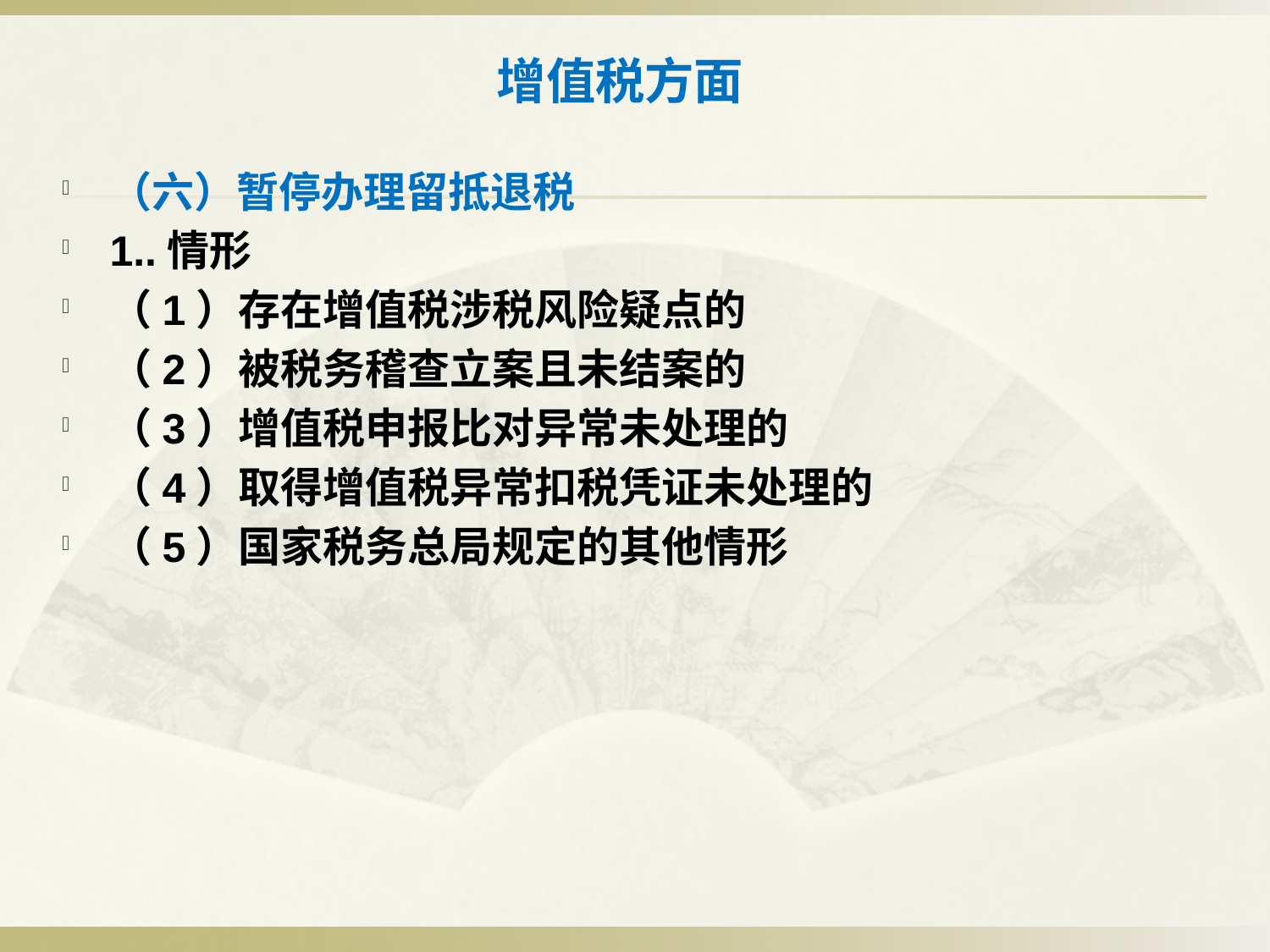

# 增值税方面
（六）暂停办理留抵退税
1..情形
（1）存在增值税涉税风险疑点的
（2）被税务稽查立案且未结案的
（3）增值税申报比对异常未处理的
（4）取得增值税异常扣税凭证未处理的
（5）国家税务总局规定的其他情形